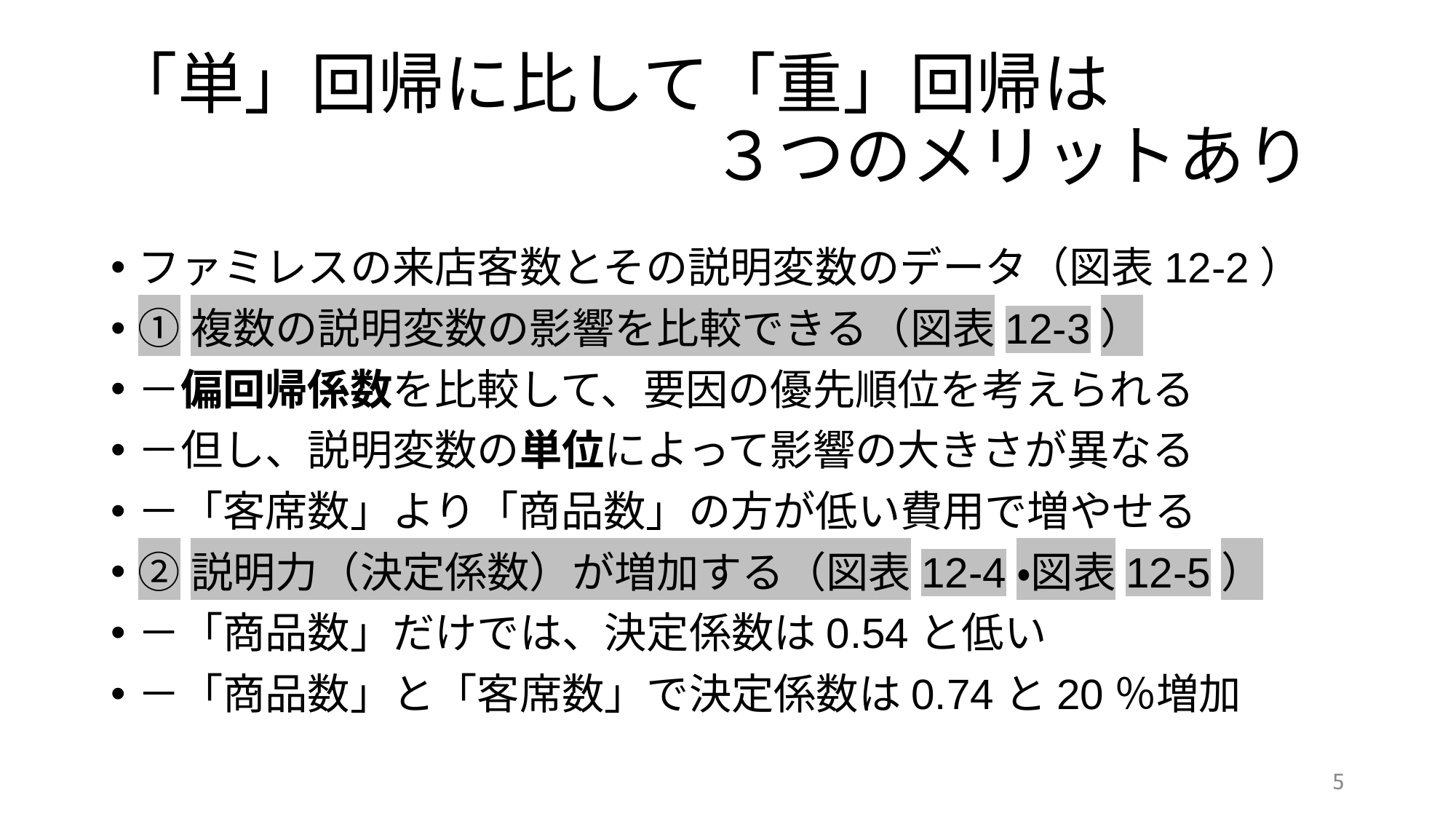

# 「単」回帰に比して「重」回帰は 　　　　　　　　　３つのメリットあり
ファミレスの来店客数とその説明変数のデータ（図表12-2）
①複数の説明変数の影響を比較できる（図表12-3）
－偏回帰係数を比較して、要因の優先順位を考えられる
－但し、説明変数の単位によって影響の大きさが異なる
－「客席数」より「商品数」の方が低い費用で増やせる
②説明力（決定係数）が増加する（図表12-4・図表12-5）
－「商品数」だけでは、決定係数は0.54と低い
－「商品数」と「客席数」で決定係数は0.74と20％増加
5